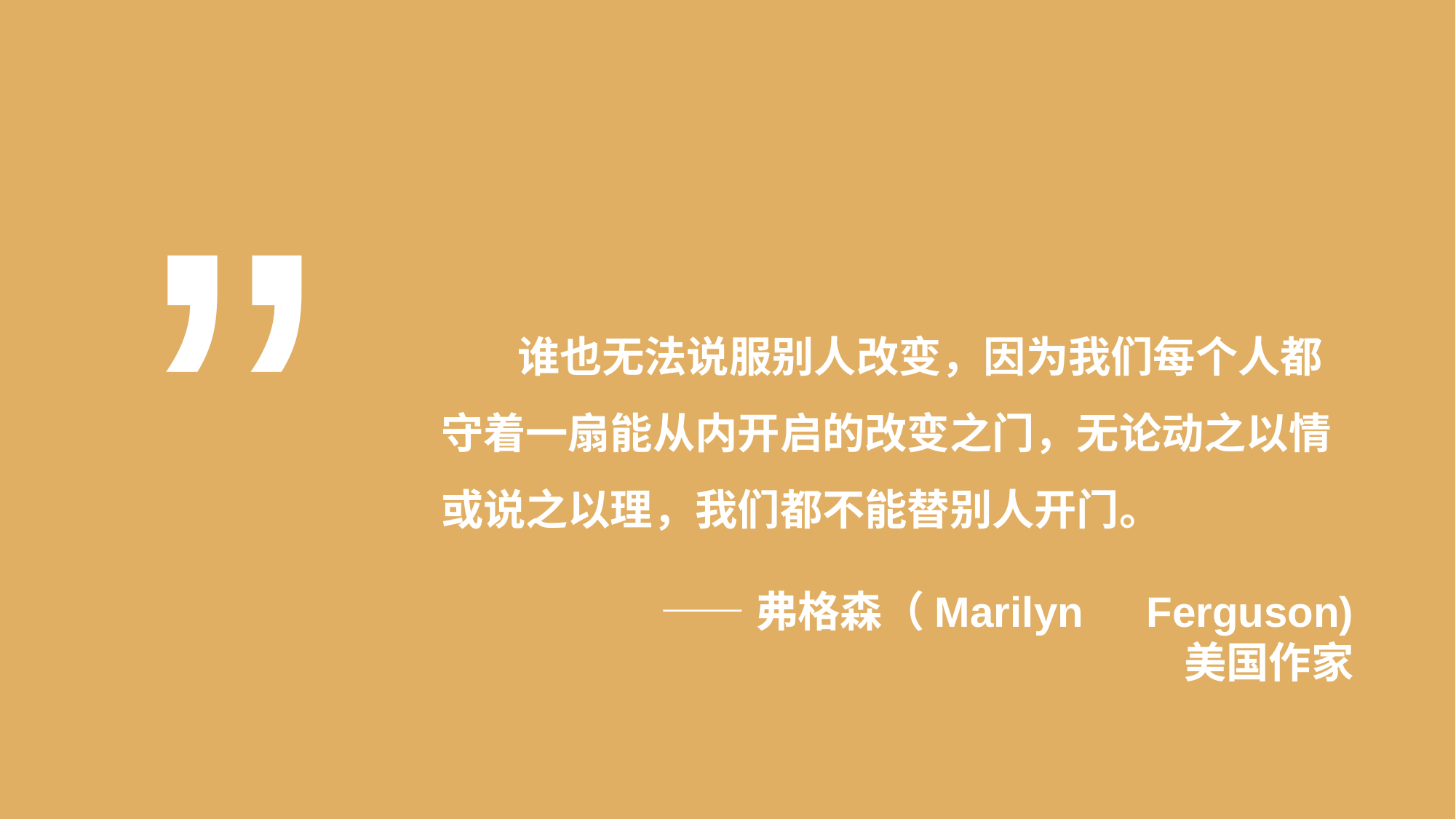

”
https://www.ypppt.com/
       谁也无法说服别人改变，因为我们每个人都守着一扇能从内开启的改变之门，无论动之以情或说之以理，我们都不能替别人开门。
——弗格森（Marilyn　Ferguson)
美国作家